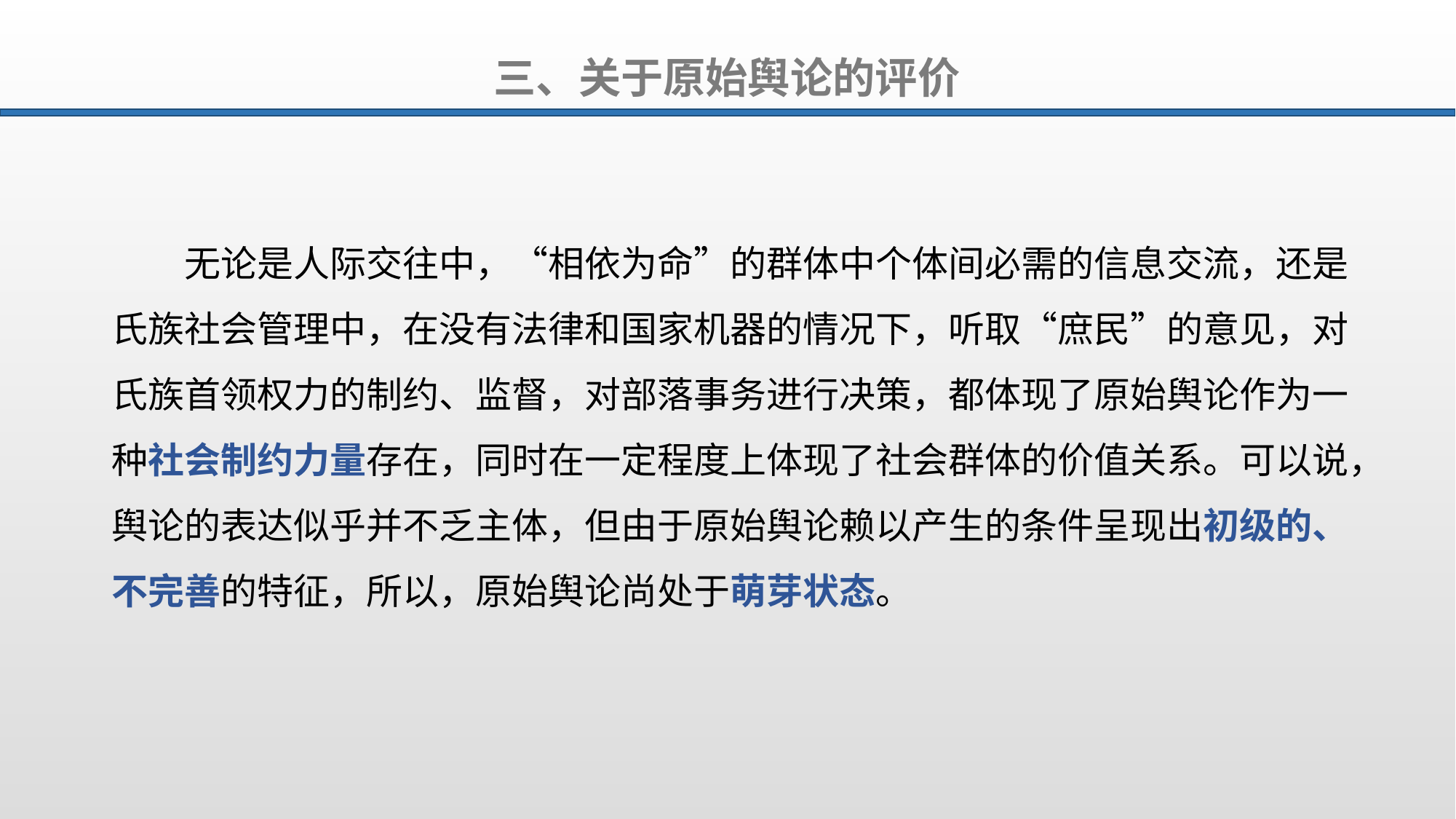

三、关于原始舆论的评价

无论是人际交往中，“相依为命”的群体中个体间必需的信息交流，还是氏族社会管理中，在没有法律和国家机器的情况下，听取“庶民”的意见，对氏族首领权力的制约、监督，对部落事务进行决策，都体现了原始舆论作为一种社会制约力量存在，同时在一定程度上体现了社会群体的价值关系。可以说，舆论的表达似乎并不乏主体，但由于原始舆论赖以产生的条件呈现出初级的、不完善的特征，所以，原始舆论尚处于萌芽状态。